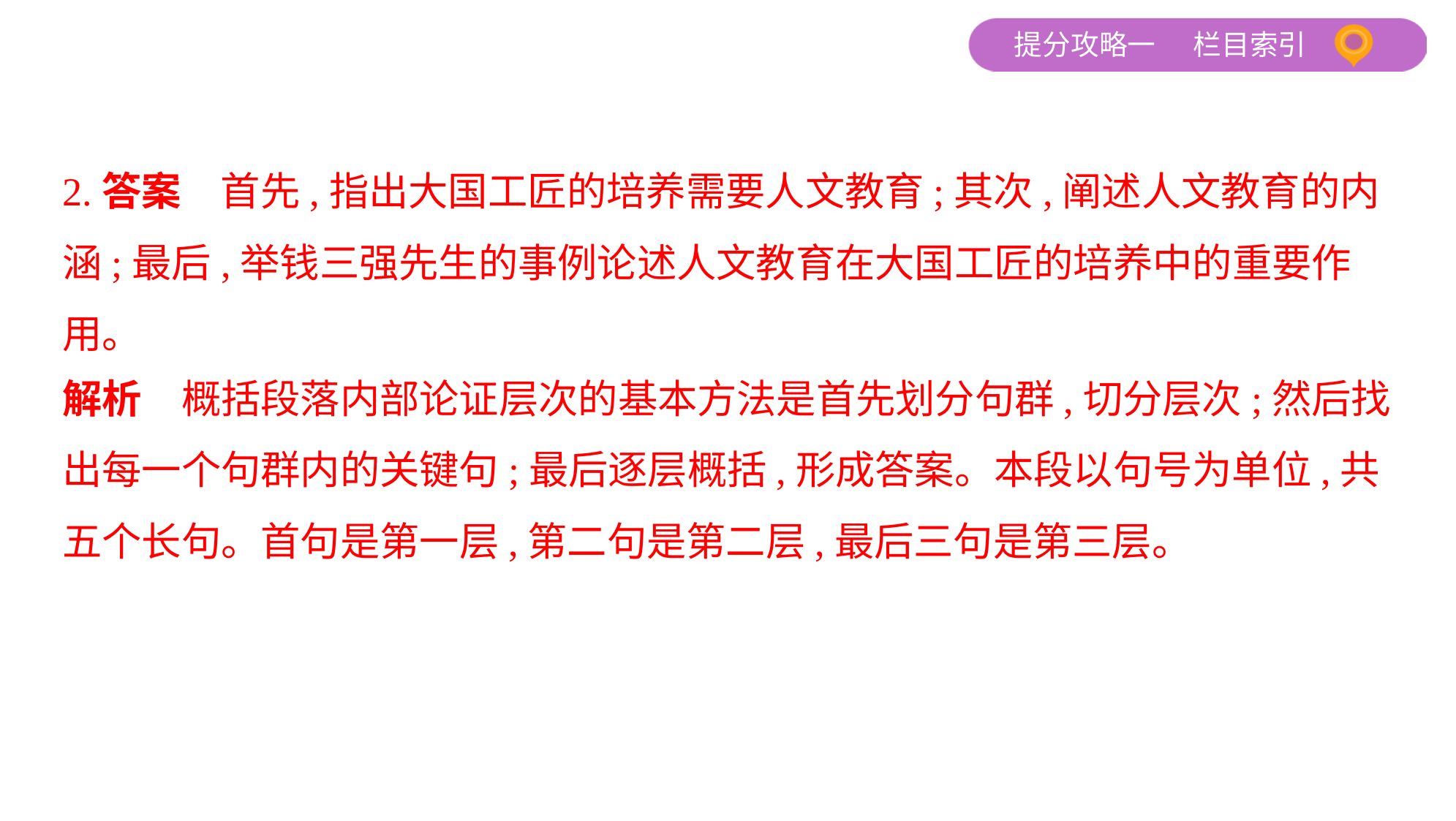

2.答案　首先,指出大国工匠的培养需要人文教育;其次,阐述人文教育的内
涵;最后,举钱三强先生的事例论述人文教育在大国工匠的培养中的重要作
用。
解析　概括段落内部论证层次的基本方法是首先划分句群,切分层次;然后找
出每一个句群内的关键句;最后逐层概括,形成答案。本段以句号为单位,共
五个长句。首句是第一层,第二句是第二层,最后三句是第三层。